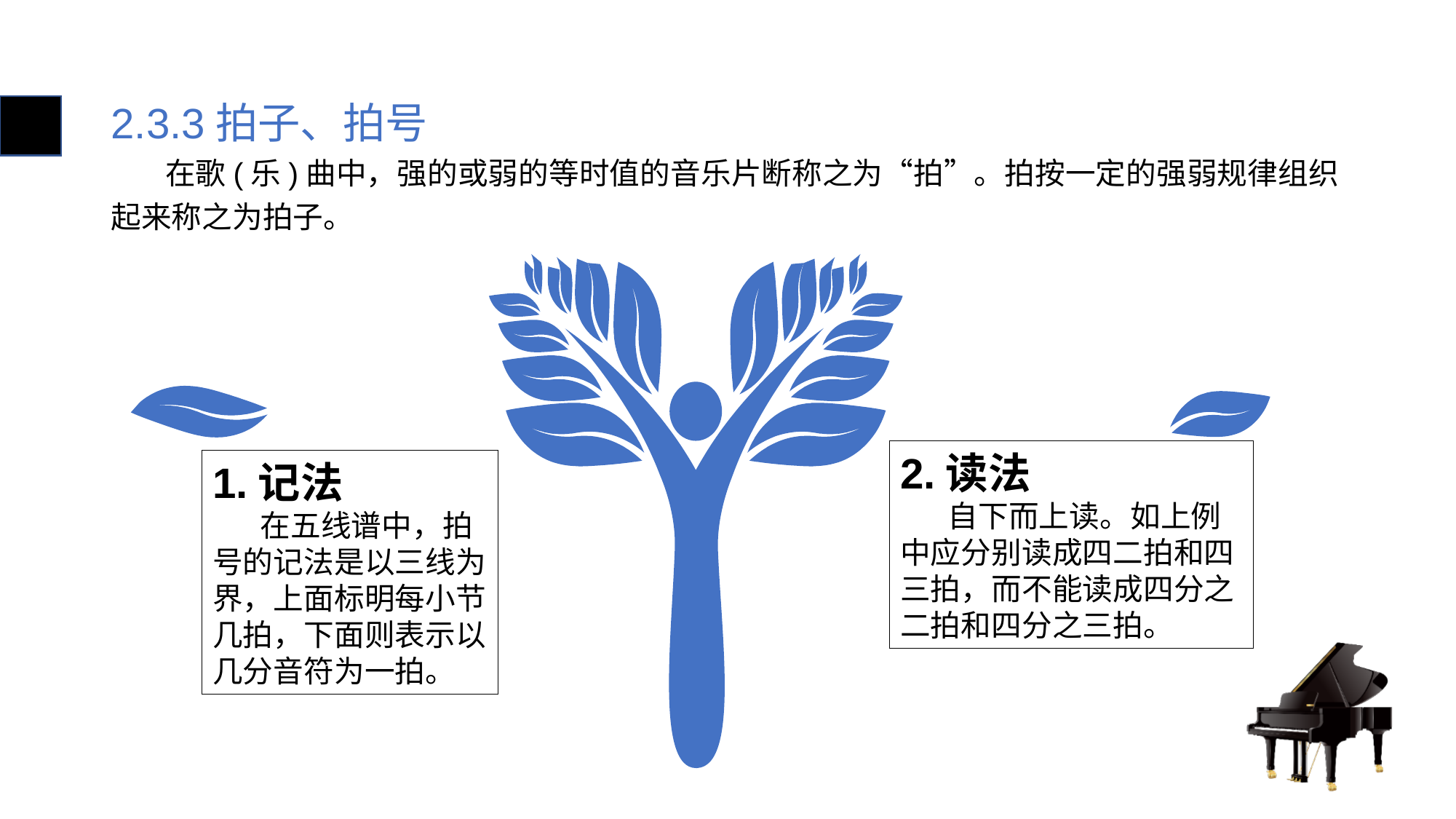

# 2.3.3拍子、拍号
       在歌(乐)曲中，强的或弱的等时值的音乐片断称之为“拍”。拍按一定的强弱规律组织起来称之为拍子。

2.读法
      自下而上读。如上例中应分别读成四二拍和四三拍，而不能读成四分之二拍和四分之三拍。
1.记法
      在五线谱中，拍号的记法是以三线为界，上面标明每小节几拍，下面则表示以几分音符为一拍。